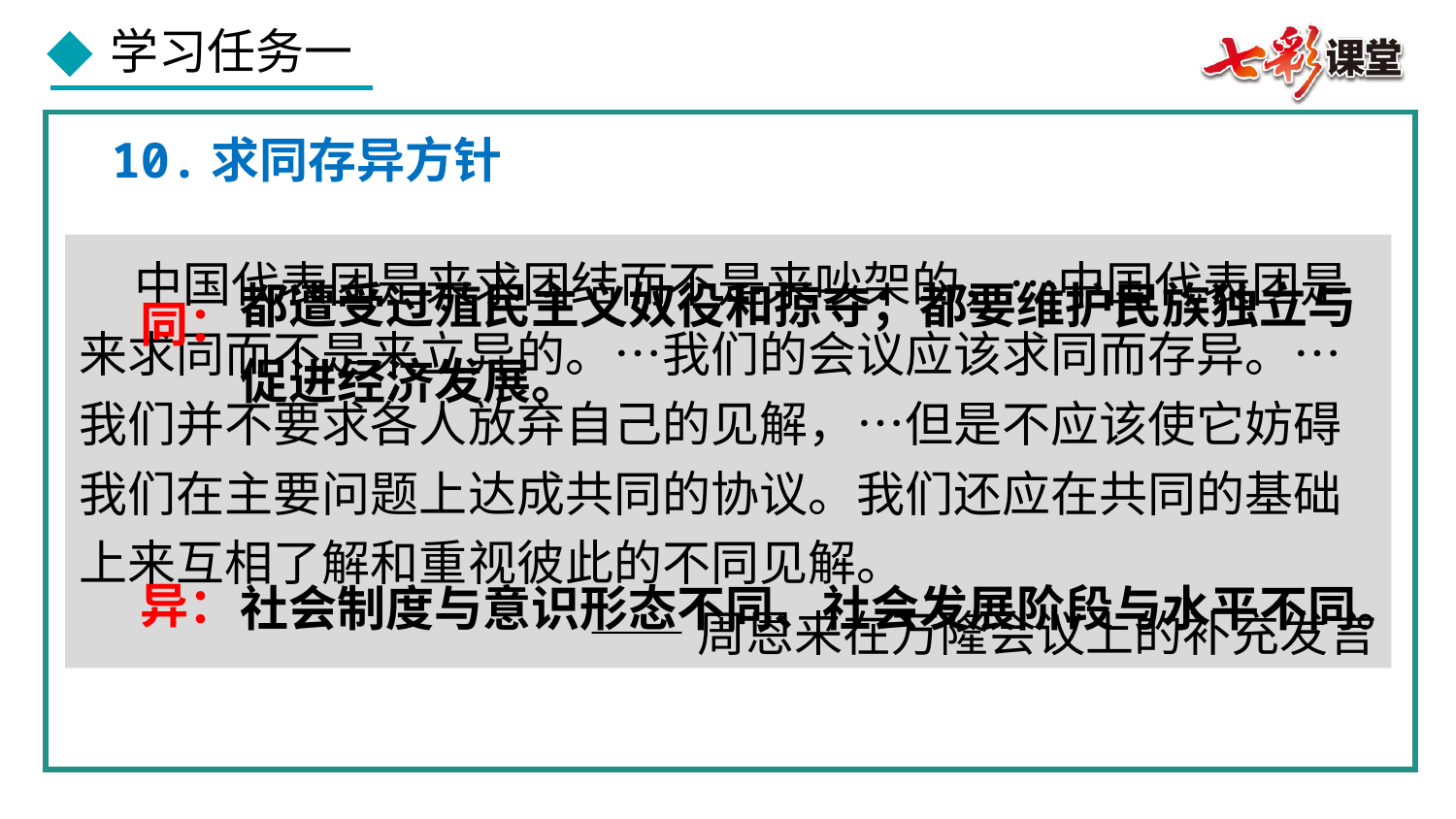

10.求同存异方针
同：

异：
    中国代表团是来求团结而不是来吵架的，…中国代表团是来求同而不是来立异的。…我们的会议应该求同而存异。…我们并不要求各人放弃自己的见解，…但是不应该使它妨碍我们在主要问题上达成共同的协议。我们还应在共同的基础上来互相了解和重视彼此的不同见解。
——周恩来在万隆会议上的补充发言
都遭受过殖民主义奴役和掠夺；都要维护民族独立与促进经济发展。

社会制度与意识形态不同、社会发展阶段与水平不同。